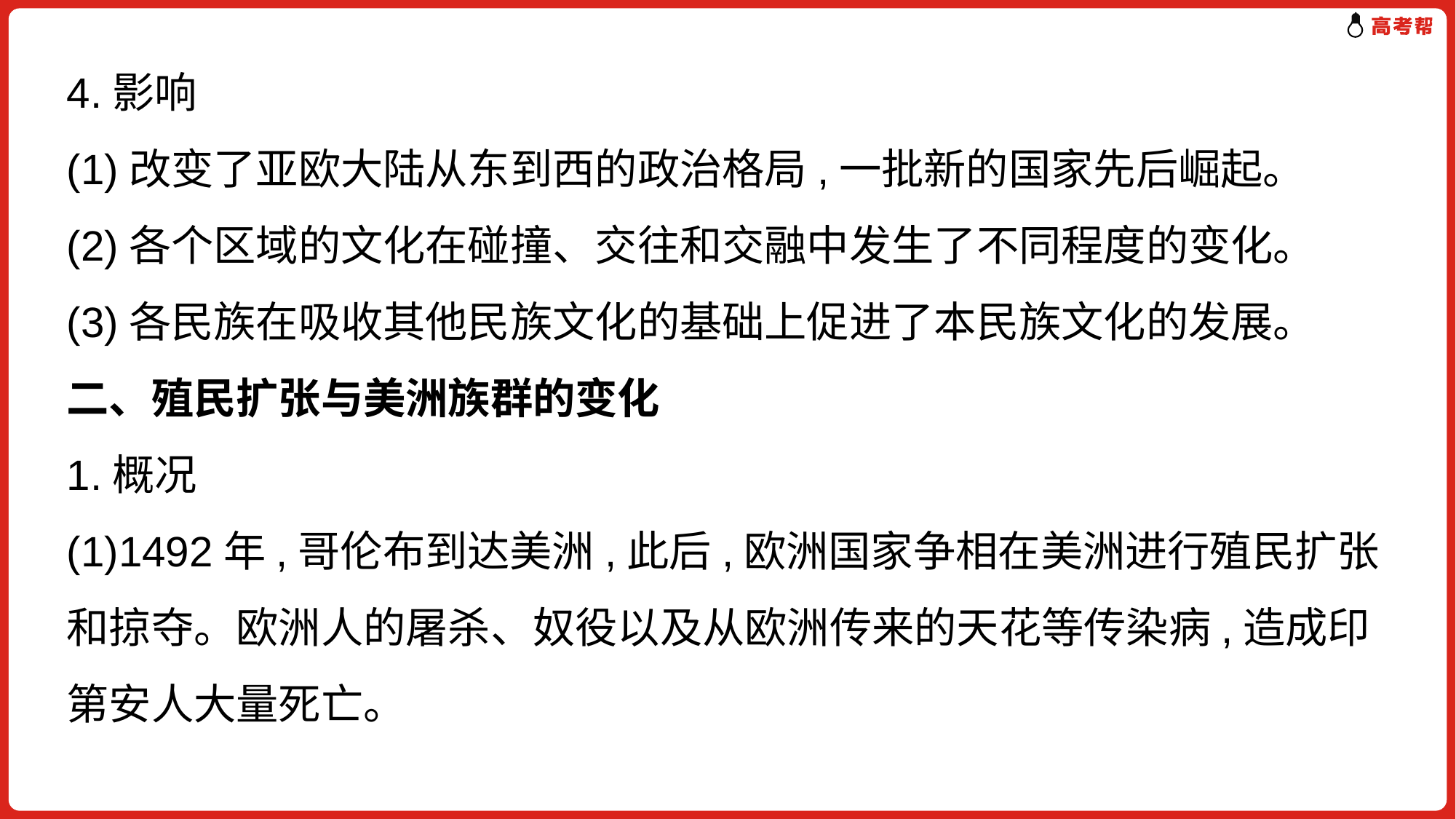

4.影响
(1)改变了亚欧大陆从东到西的政治格局,一批新的国家先后崛起。
(2)各个区域的文化在碰撞、交往和交融中发生了不同程度的变化。
(3)各民族在吸收其他民族文化的基础上促进了本民族文化的发展。
二、殖民扩张与美洲族群的变化
1.概况
(1)1492年,哥伦布到达美洲,此后,欧洲国家争相在美洲进行殖民扩张和掠夺。欧洲人的屠杀、奴役以及从欧洲传来的天花等传染病,造成印第安人大量死亡。